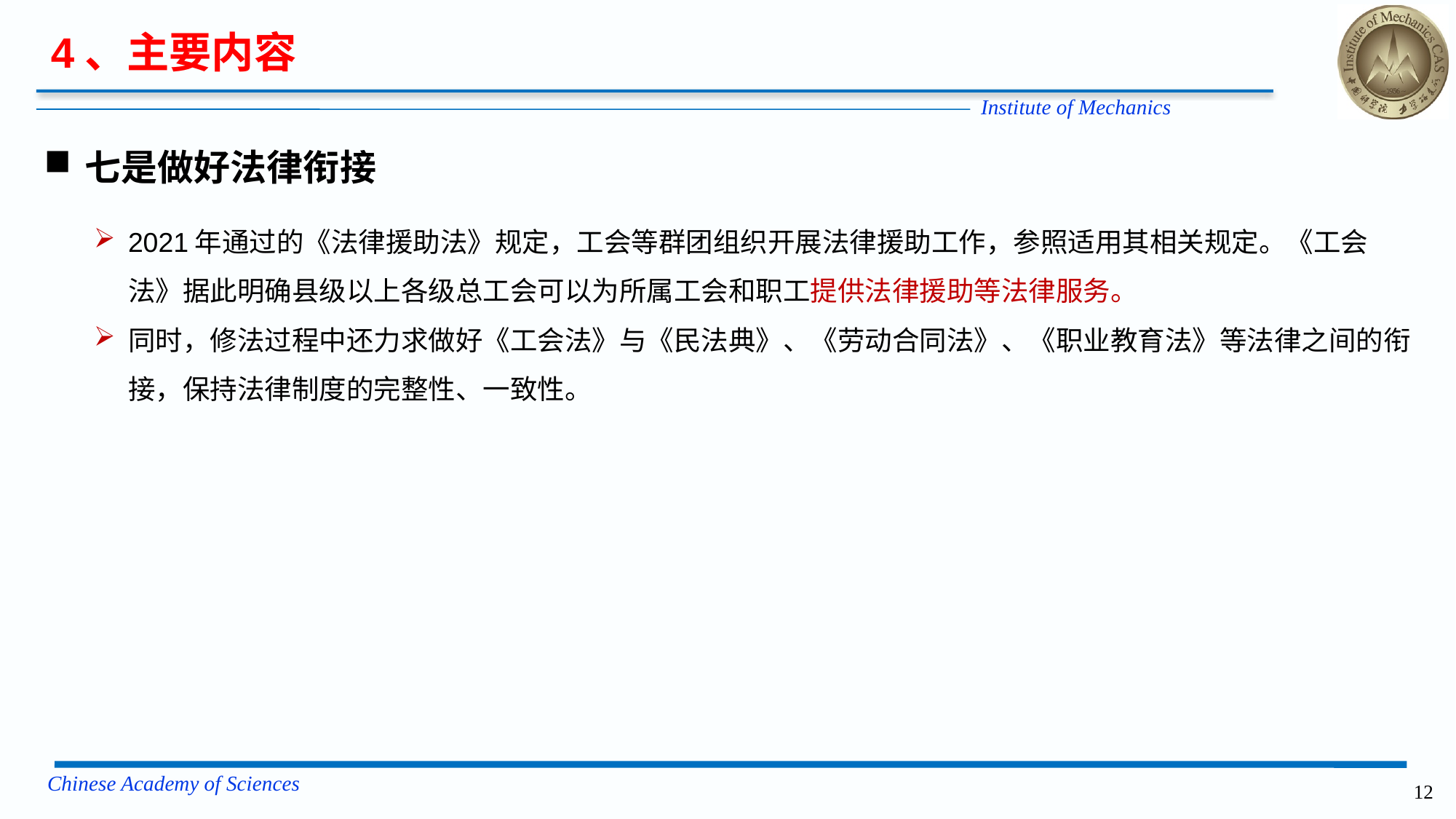

4、主要内容
七是做好法律衔接
2021年通过的《法律援助法》规定，工会等群团组织开展法律援助工作，参照适用其相关规定。《工会法》据此明确县级以上各级总工会可以为所属工会和职工提供法律援助等法律服务。
同时，修法过程中还力求做好《工会法》与《民法典》、《劳动合同法》、《职业教育法》等法律之间的衔接，保持法律制度的完整性、一致性。
12